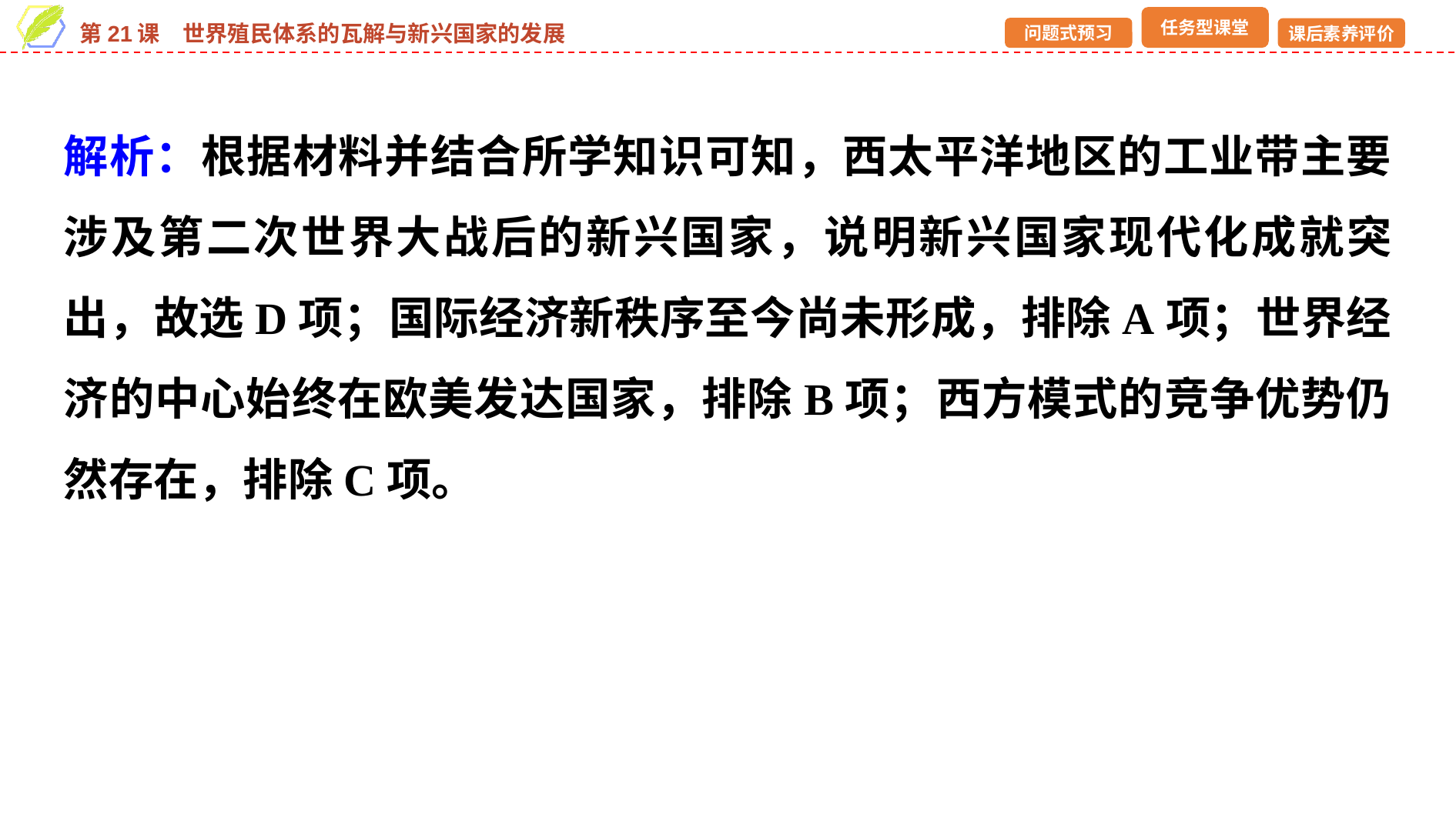

解析：根据材料并结合所学知识可知，西太平洋地区的工业带主要涉及第二次世界大战后的新兴国家，说明新兴国家现代化成就突出，故选D项；国际经济新秩序至今尚未形成，排除A项；世界经济的中心始终在欧美发达国家，排除B项；西方模式的竞争优势仍然存在，排除C项。